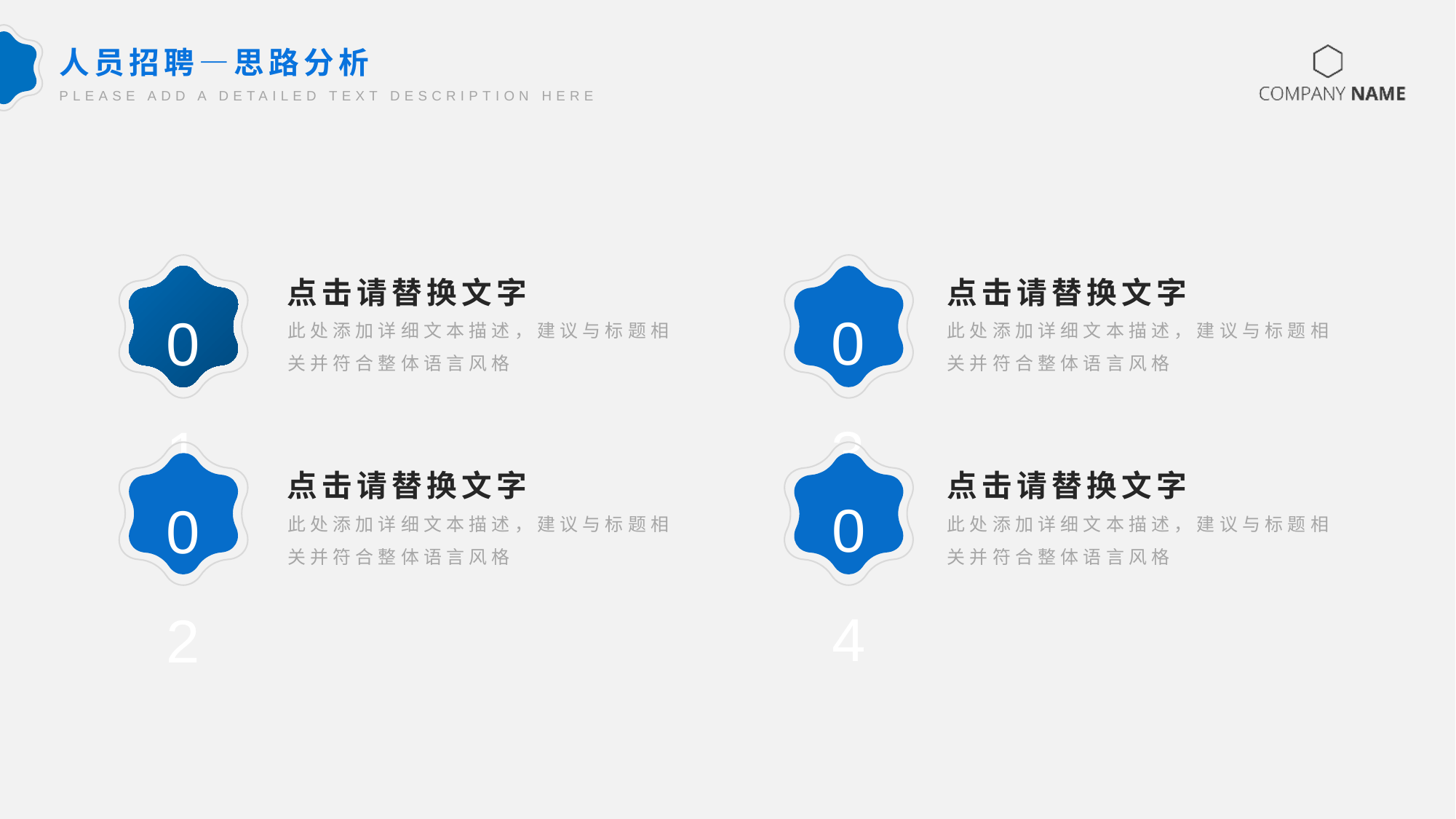

人员招聘—思路分析
PLEASE ADD A DETAILED TEXT DESCRIPTION HERE
点击请替换文字
点击请替换文字

01

03

此处添加详细文本描述，建议与标题相关并符合整体语言风格
此处添加详细文本描述，建议与标题相关并符合整体语言风格

02

04
点击请替换文字
点击请替换文字
此处添加详细文本描述，建议与标题相关并符合整体语言风格
此处添加详细文本描述，建议与标题相关并符合整体语言风格